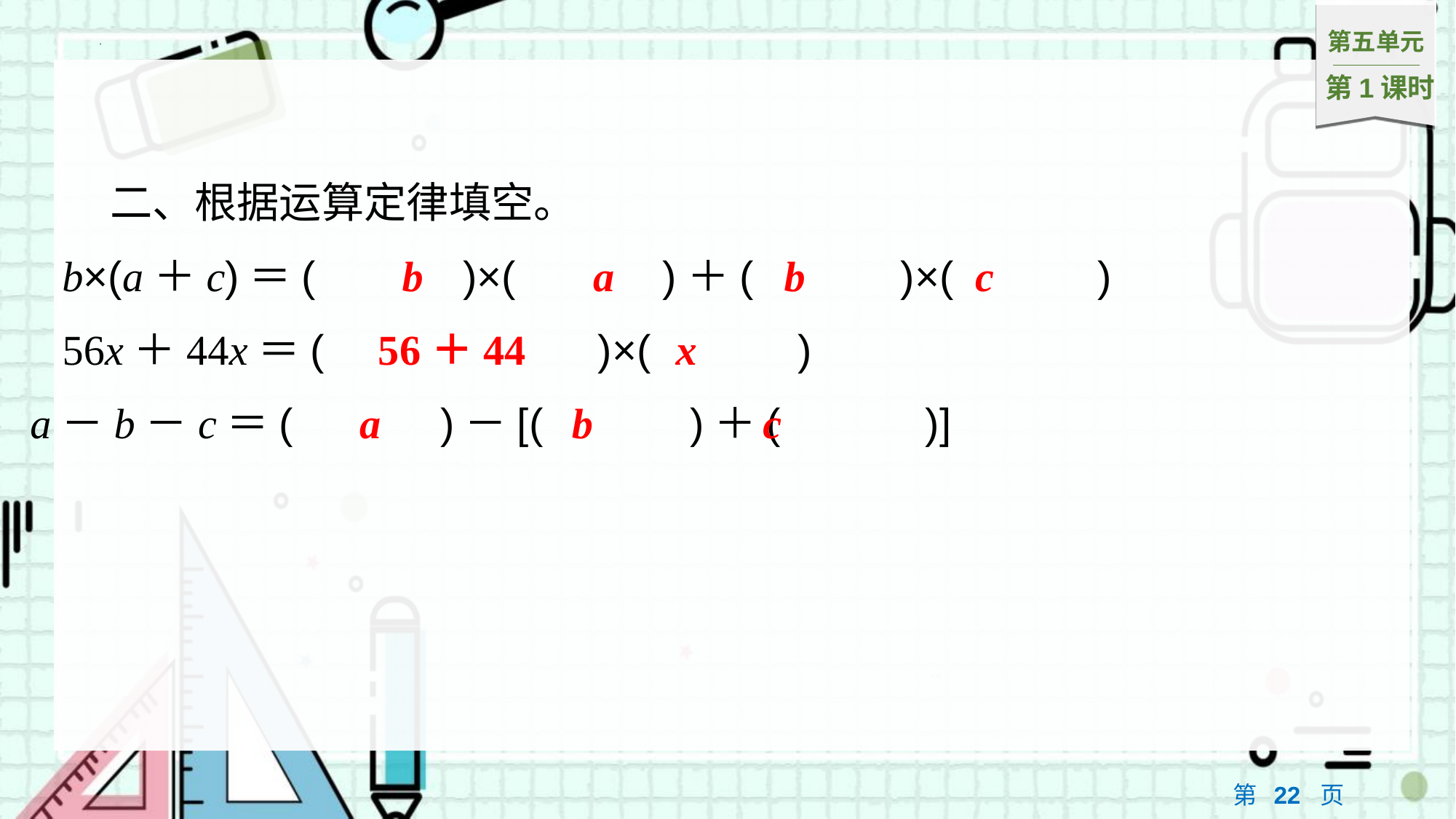

二、根据运算定律填空。
b
a
b
c
b×(a＋c)＝(　b　)×(　a　)＋(　b　)×(　c　)
56＋44
x
56x＋44x＝(　56＋44　)×(　x　)
a
b
c
a－b－c＝(　a　)－[(　b　)＋(　c　)]